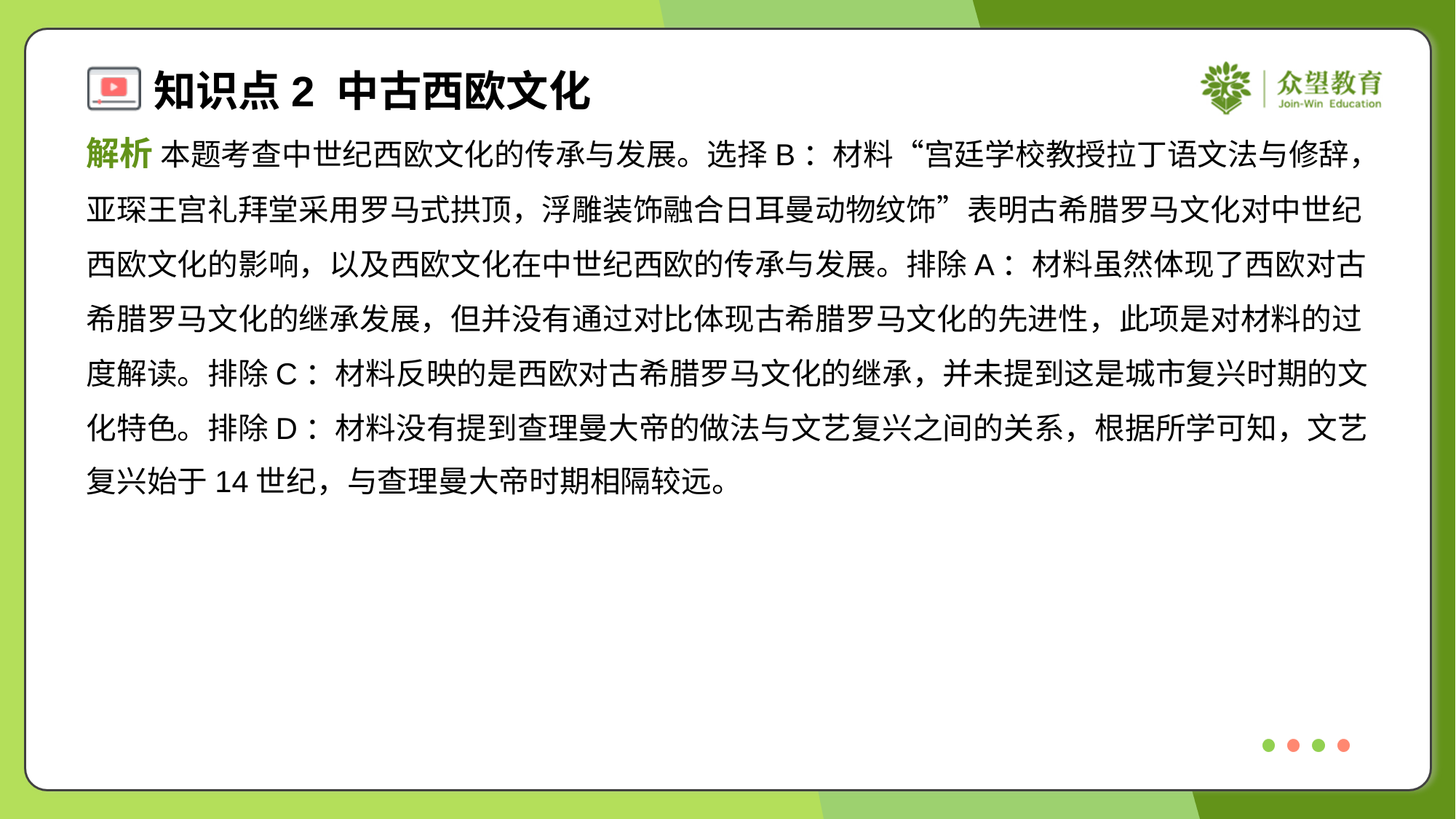

解析 本题考查中世纪西欧文化的传承与发展。选择B：材料“宫廷学校教授拉丁语文法与修辞，
亚琛王宫礼拜堂采用罗马式拱顶，浮雕装饰融合日耳曼动物纹饰”表明古希腊罗马文化对中世纪
西欧文化的影响，以及西欧文化在中世纪西欧的传承与发展。排除A：材料虽然体现了西欧对古
希腊罗马文化的继承发展，但并没有通过对比体现古希腊罗马文化的先进性，此项是对材料的过
度解读。排除C：材料反映的是西欧对古希腊罗马文化的继承，并未提到这是城市复兴时期的文
化特色。排除D：材料没有提到查理曼大帝的做法与文艺复兴之间的关系，根据所学可知，文艺
复兴始于14世纪，与查理曼大帝时期相隔较远。